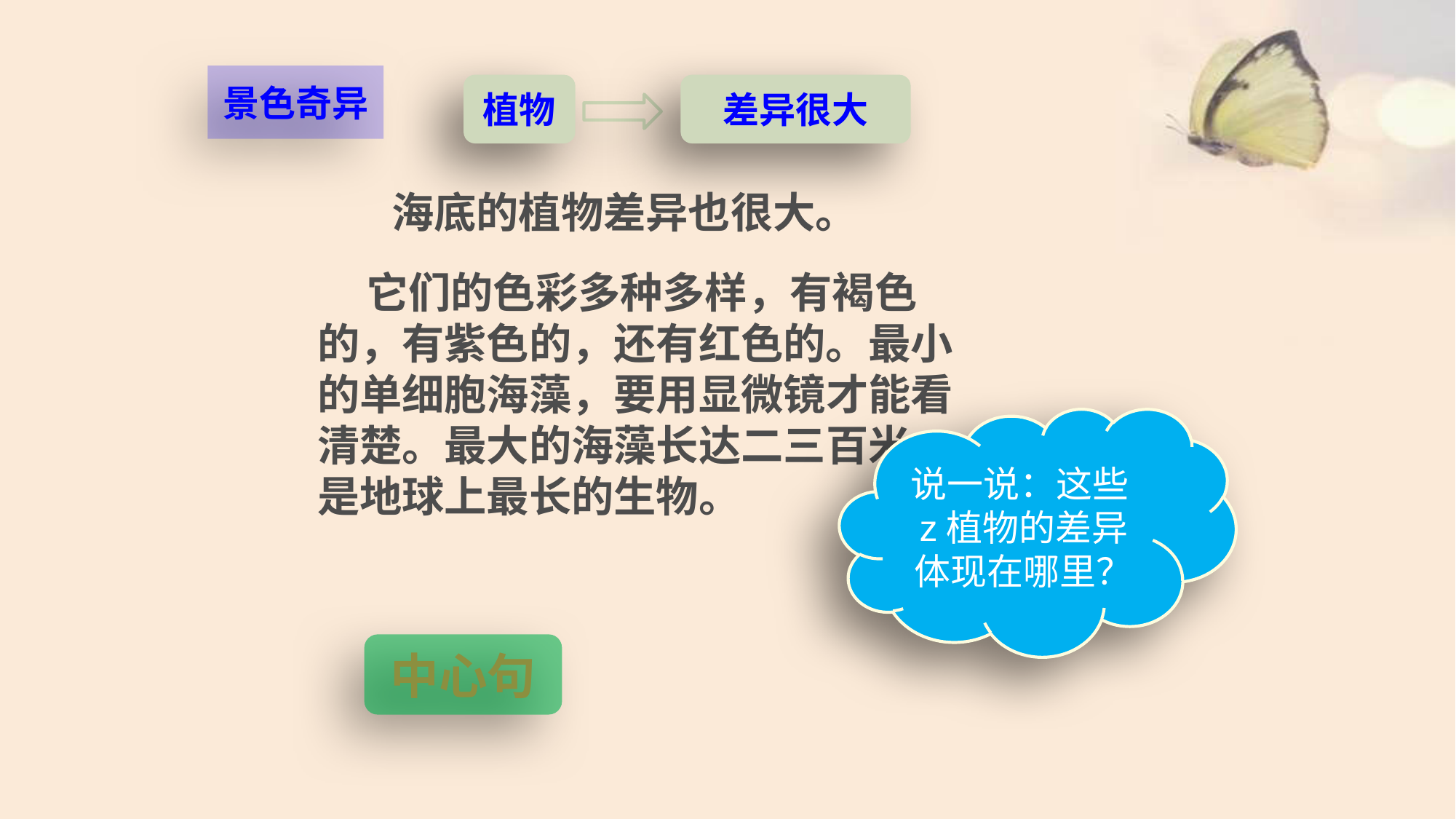

景色奇异
植物
差异很大

海底的植物差异也很大。
    它们的色彩多种多样，有褐色的，有紫色的，还有红色的。最小的单细胞海藻，要用显微镜才能看清楚。最大的海藻长达二三百米，是地球上最长的生物。
说一说：这些z植物的差异体现在哪里？
中心句